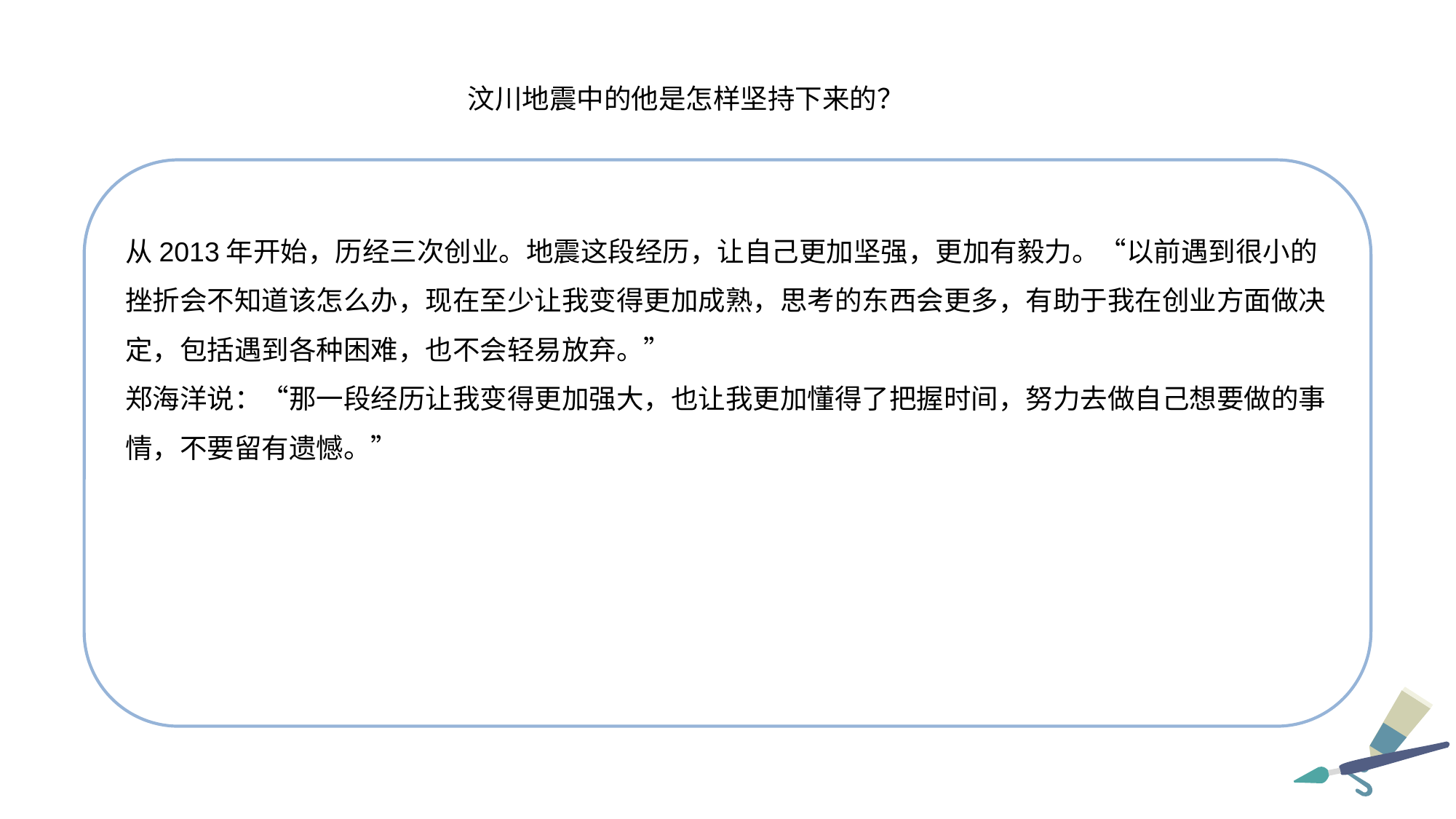

汶川地震中的他是怎样坚持下来的？

从2013年开始，历经三次创业。地震这段经历，让自己更加坚强，更加有毅力。“以前遇到很小的挫折会不知道该怎么办，现在至少让我变得更加成熟，思考的东西会更多，有助于我在创业方面做决定，包括遇到各种困难，也不会轻易放弃。”
郑海洋说：“那一段经历让我变得更加强大，也让我更加懂得了把握时间，努力去做自己想要做的事情，不要留有遗憾。”